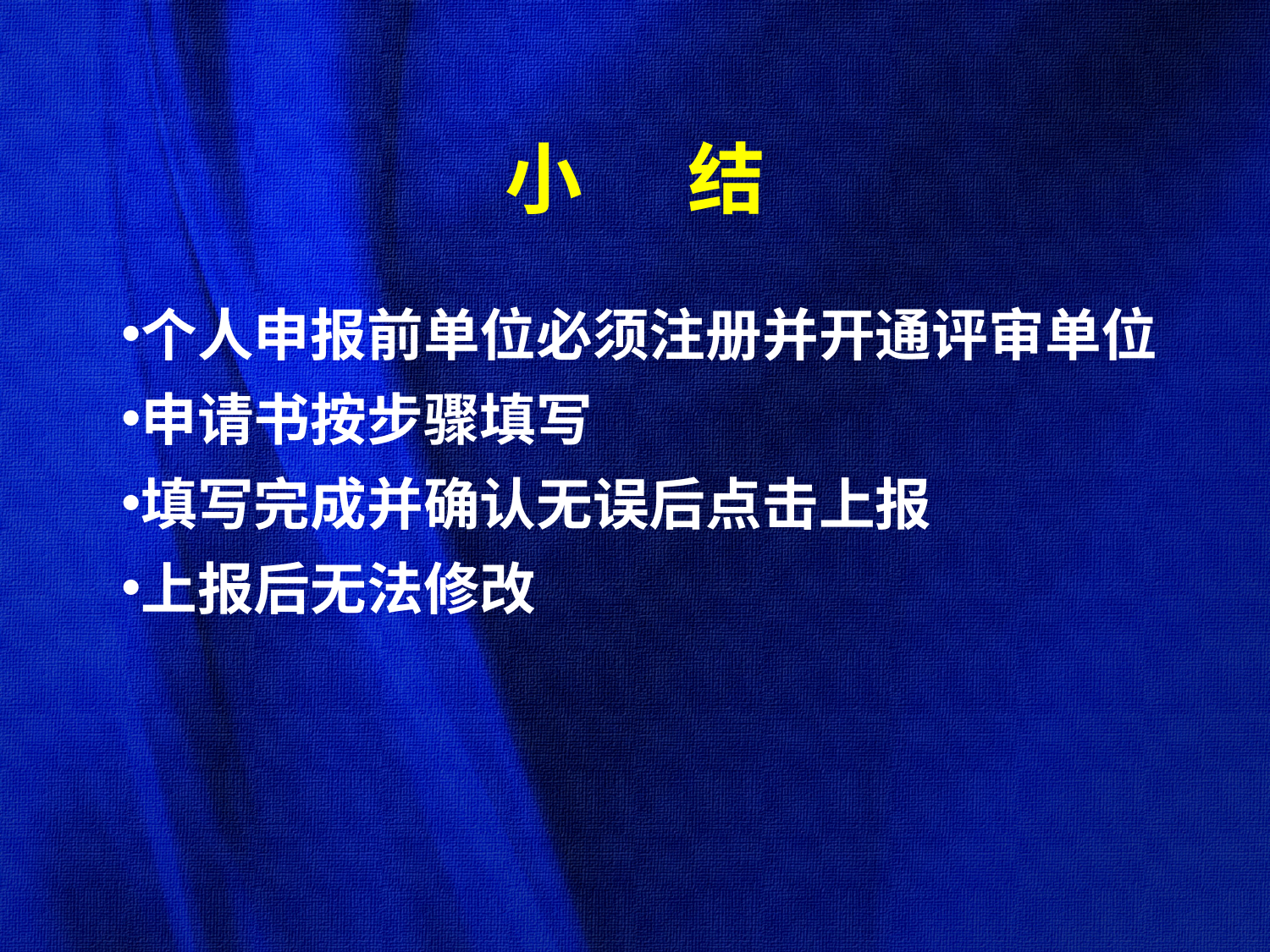

# 小      结
个人申报前单位必须注册并开通评审单位
申请书按步骤填写
填写完成并确认无误后点击上报
上报后无法修改